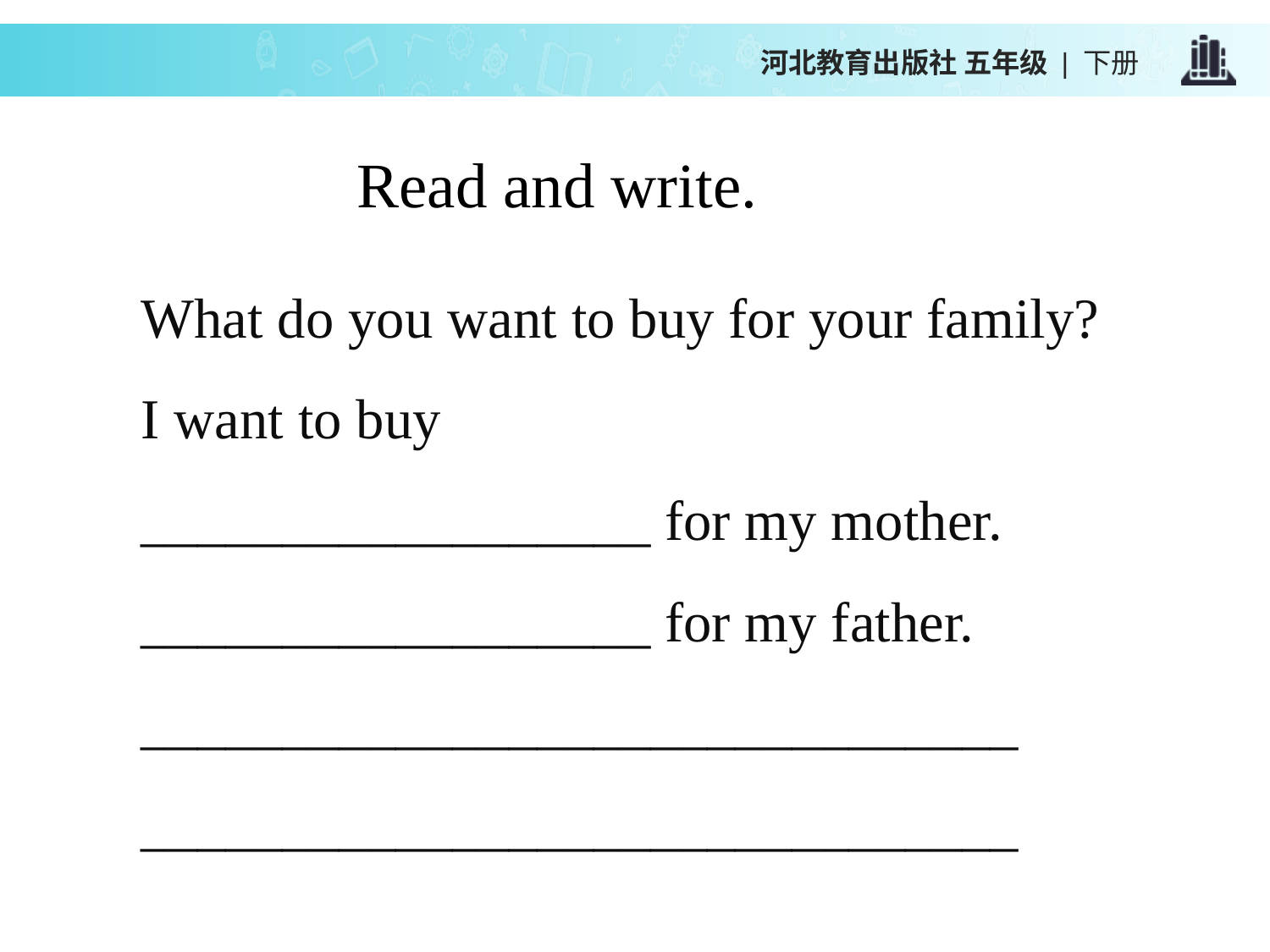

河北教育出版社 五年级 | 下册
Read and write.
What do you want to buy for your family?
I want to buy
__________________ for my mother.
__________________ for my father.
_______________________________
_______________________________